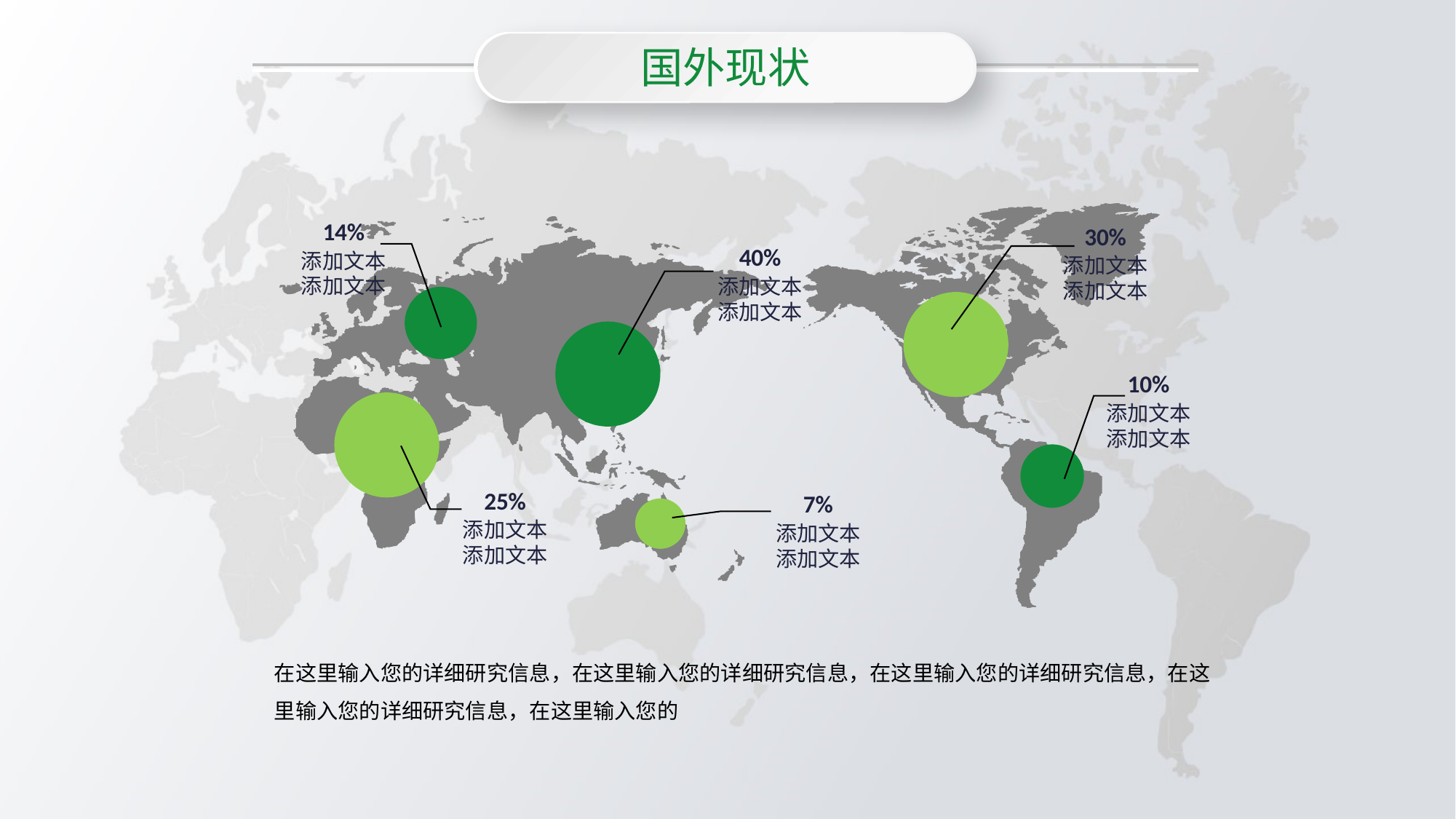

国外现状

14%
添加文本
添加文本

30%
添加文本
添加文本

40%
添加文本
添加文本

10%
添加文本
添加文本

25%
添加文本
添加文本
7%
添加文本
添加文本

在这里输入您的详细研究信息，在这里输入您的详细研究信息，在这里输入您的详细研究信息，在这里输入您的详细研究信息，在这里输入您的